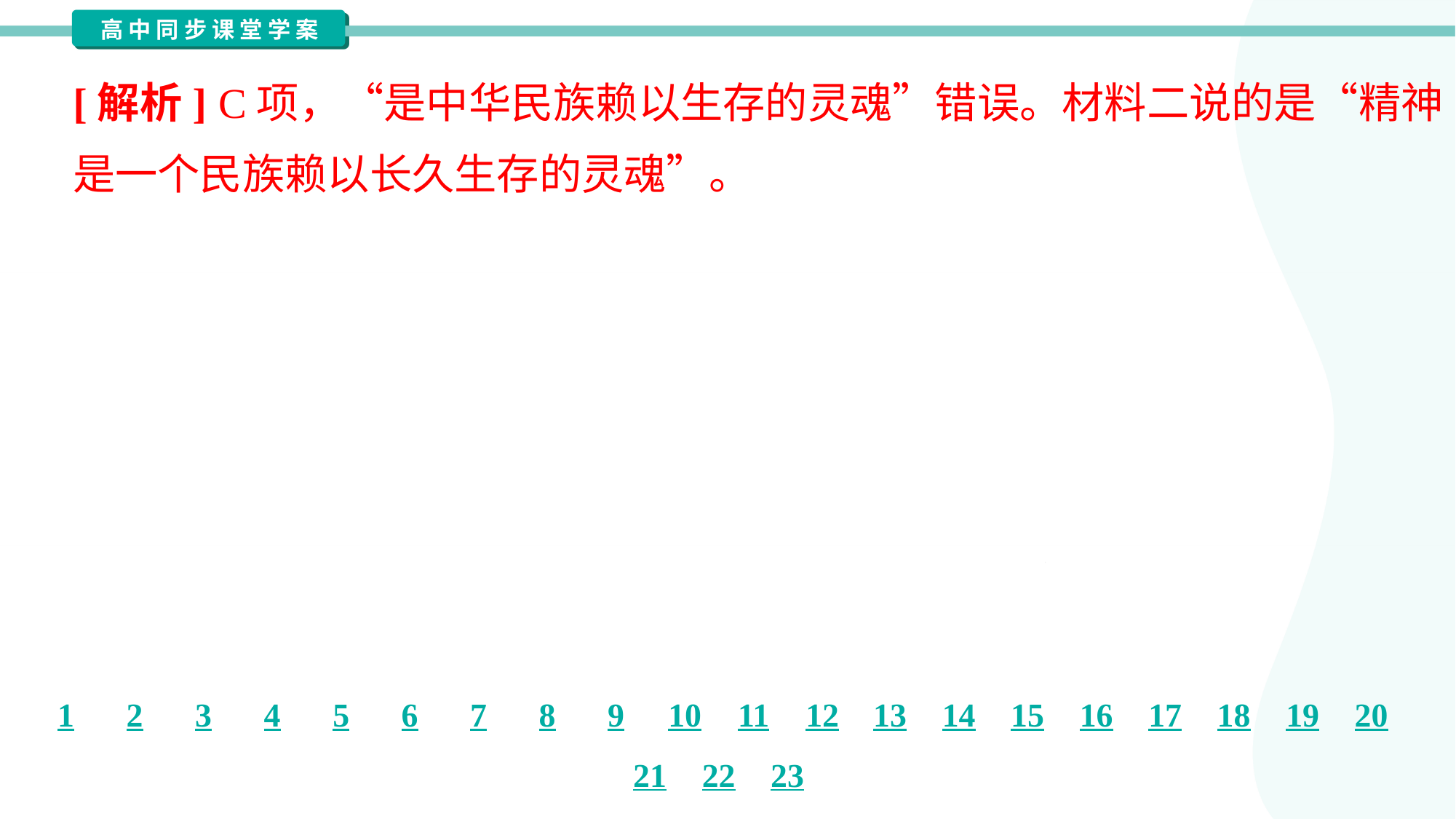

[解析] C项，“是中华民族赖以生存的灵魂”错误。材料二说的是“精神
是一个民族赖以长久生存的灵魂”。